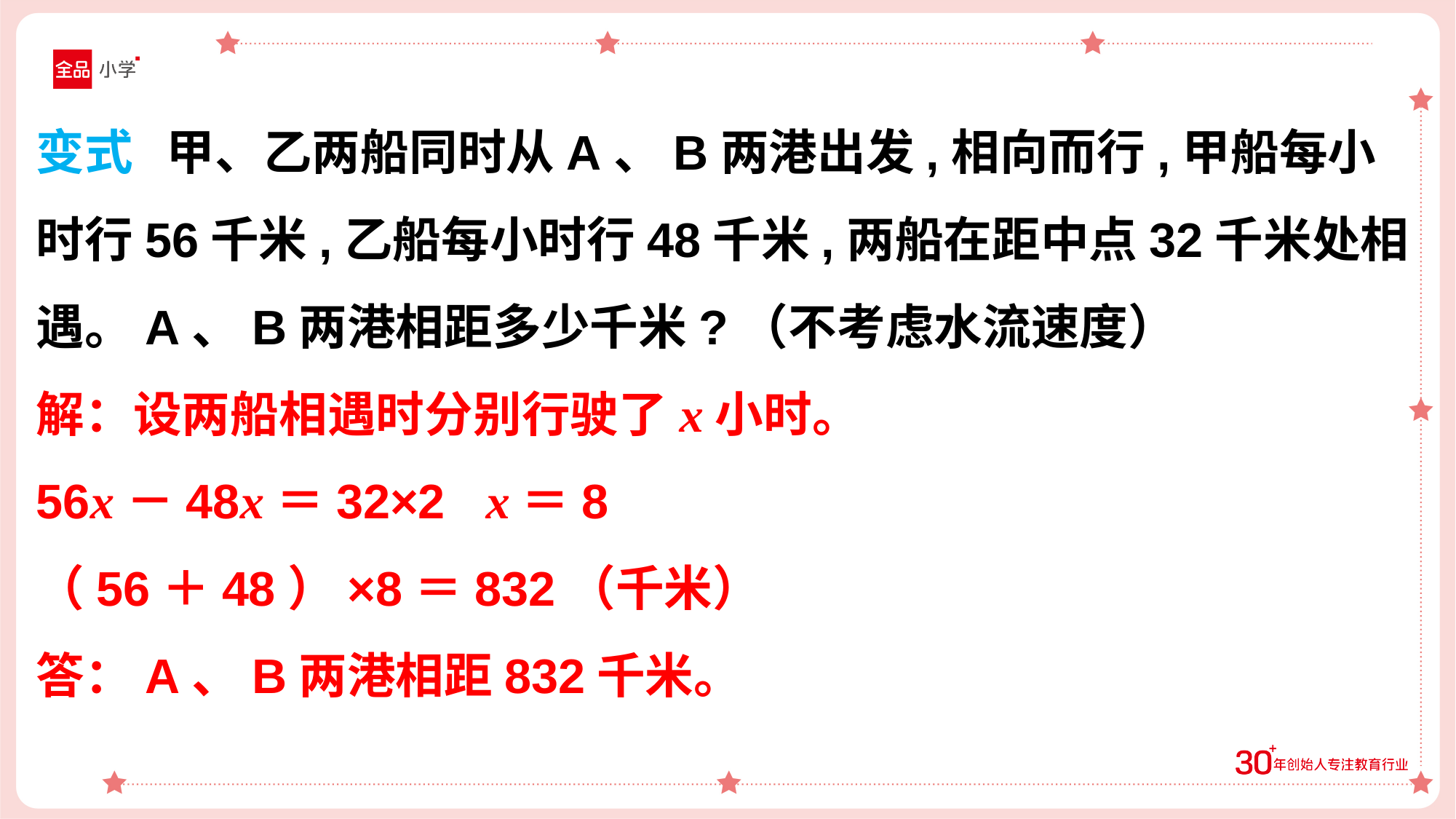

变式   甲、乙两船同时从A、B两港出发,相向而行,甲船每小时行56千米,乙船每小时行48千米,两船在距中点32千米处相遇。A、B两港相距多少千米?（不考虑水流速度）
解：设两船相遇时分别行驶了x小时。
56x－48x＝32×2   x＝8
（56＋48）×8＝832（千米）
答：A、B两港相距832千米。